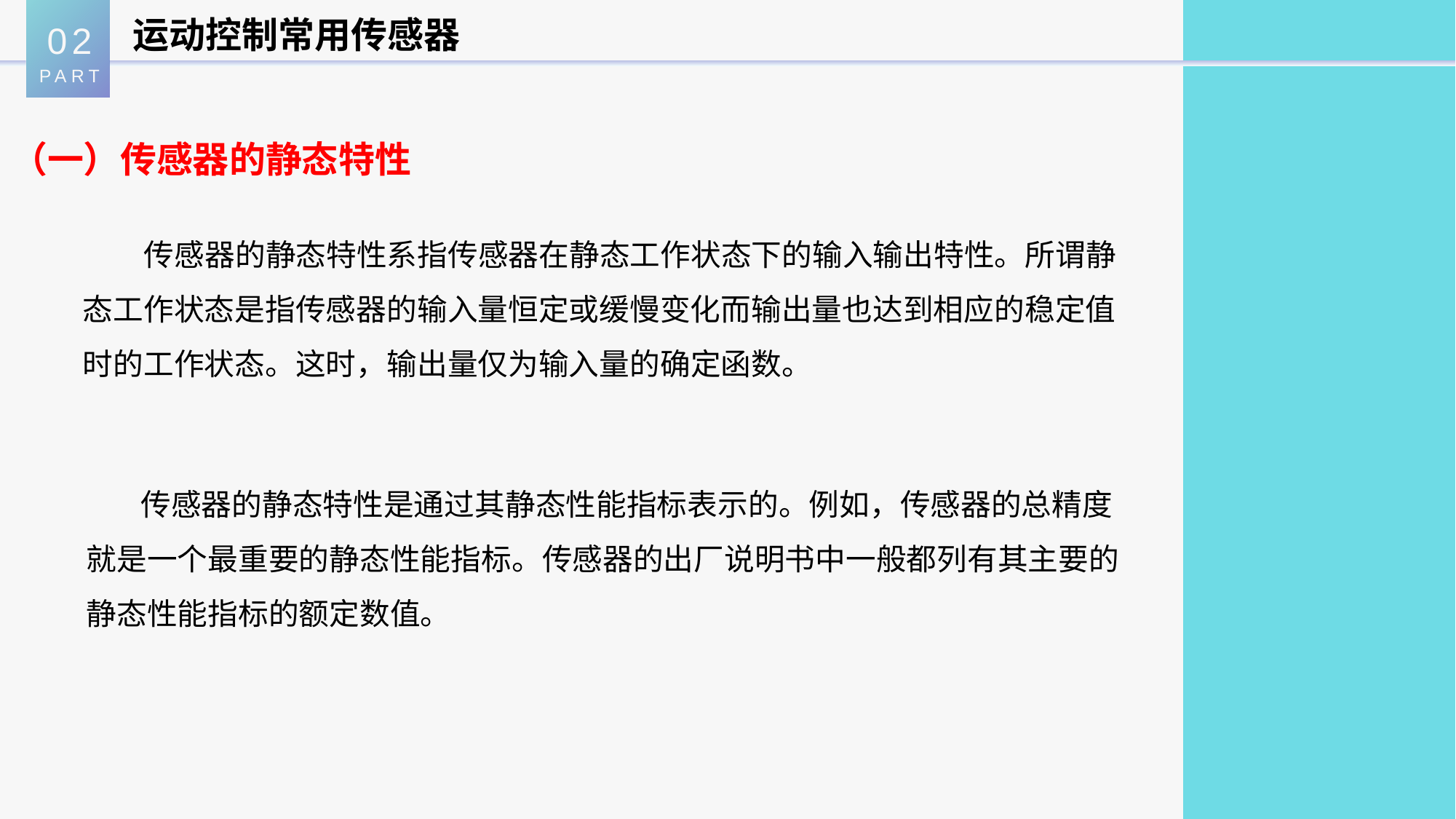

02
PART
运动控制常用传感器

（一）传感器的静态特性
        传感器的静态特性系指传感器在静态工作状态下的输入输出特性。所谓静态工作状态是指传感器的输入量恒定或缓慢变化而输出量也达到相应的稳定值时的工作状态。这时，输出量仅为输入量的确定函数。
       传感器的静态特性是通过其静态性能指标表示的。例如，传感器的总精度就是一个最重要的静态性能指标。传感器的出厂说明书中一般都列有其主要的静态性能指标的额定数值。